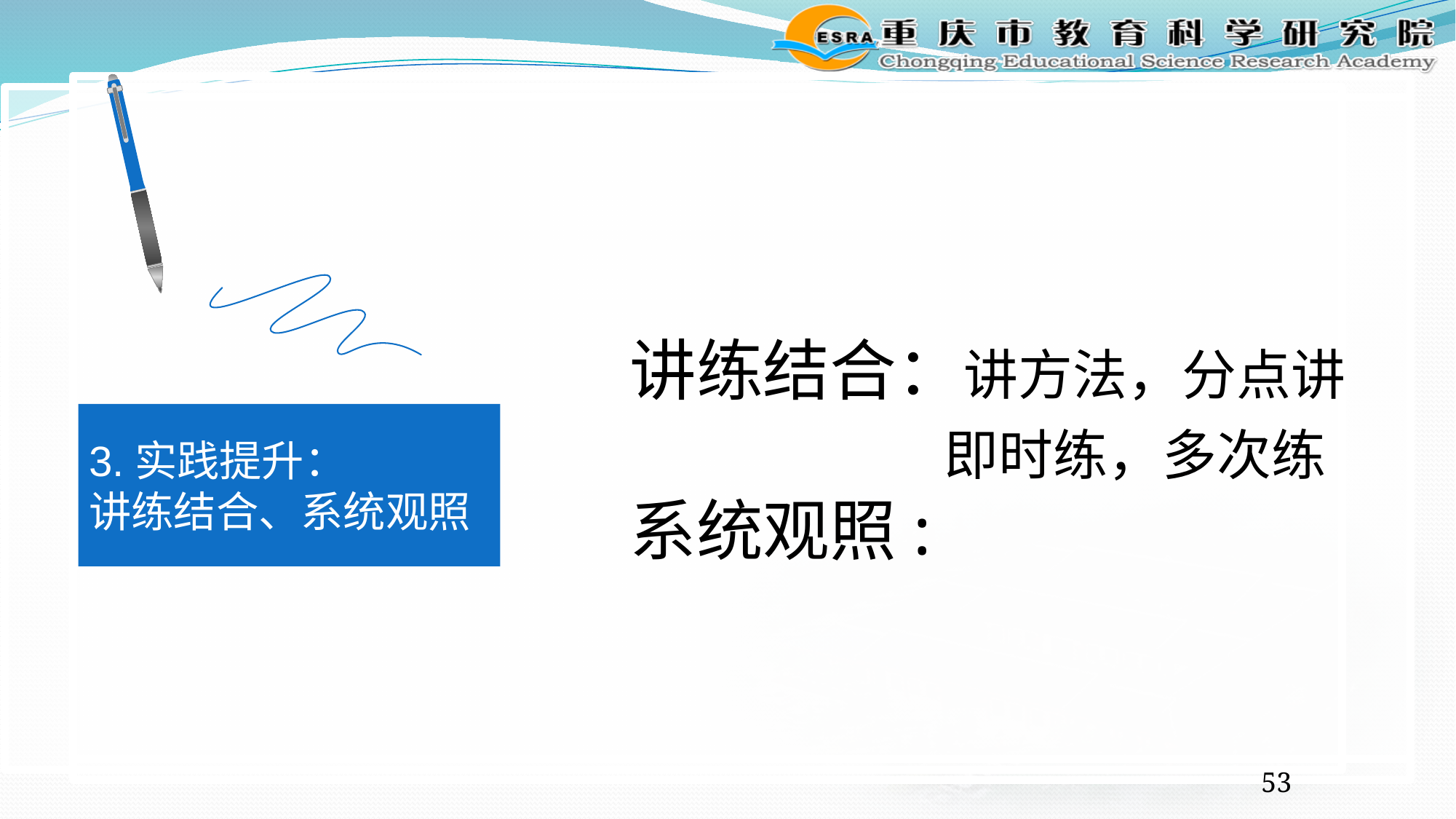

讲练结合：讲方法，分点讲
                    即时练，多次练
系统观照:
3.实践提升：
讲练结合、系统观照
53